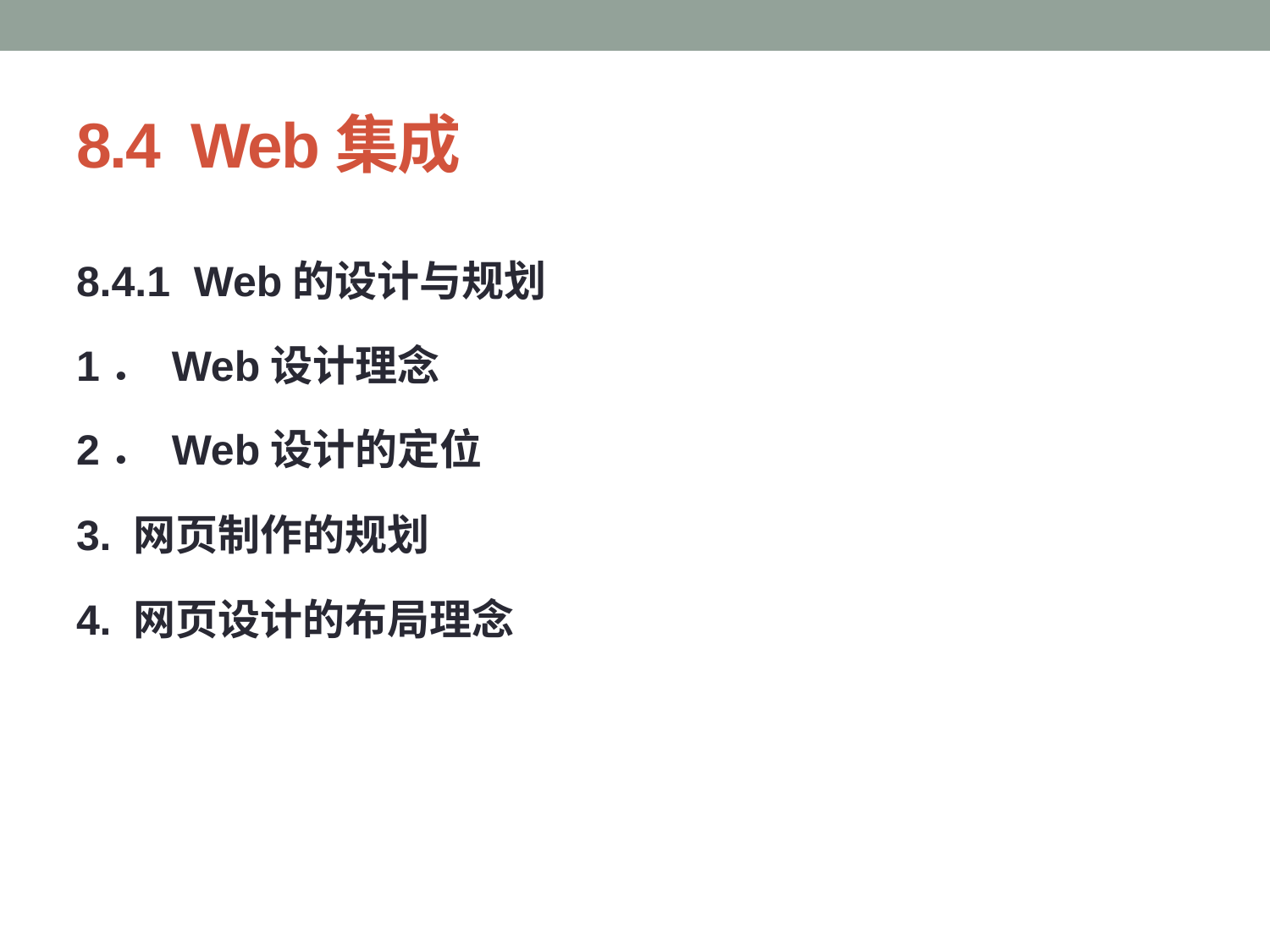

# 8.4  Web集成
8.4.1  Web的设计与规划
1． Web设计理念
2． Web设计的定位
3. 网页制作的规划
4. 网页设计的布局理念